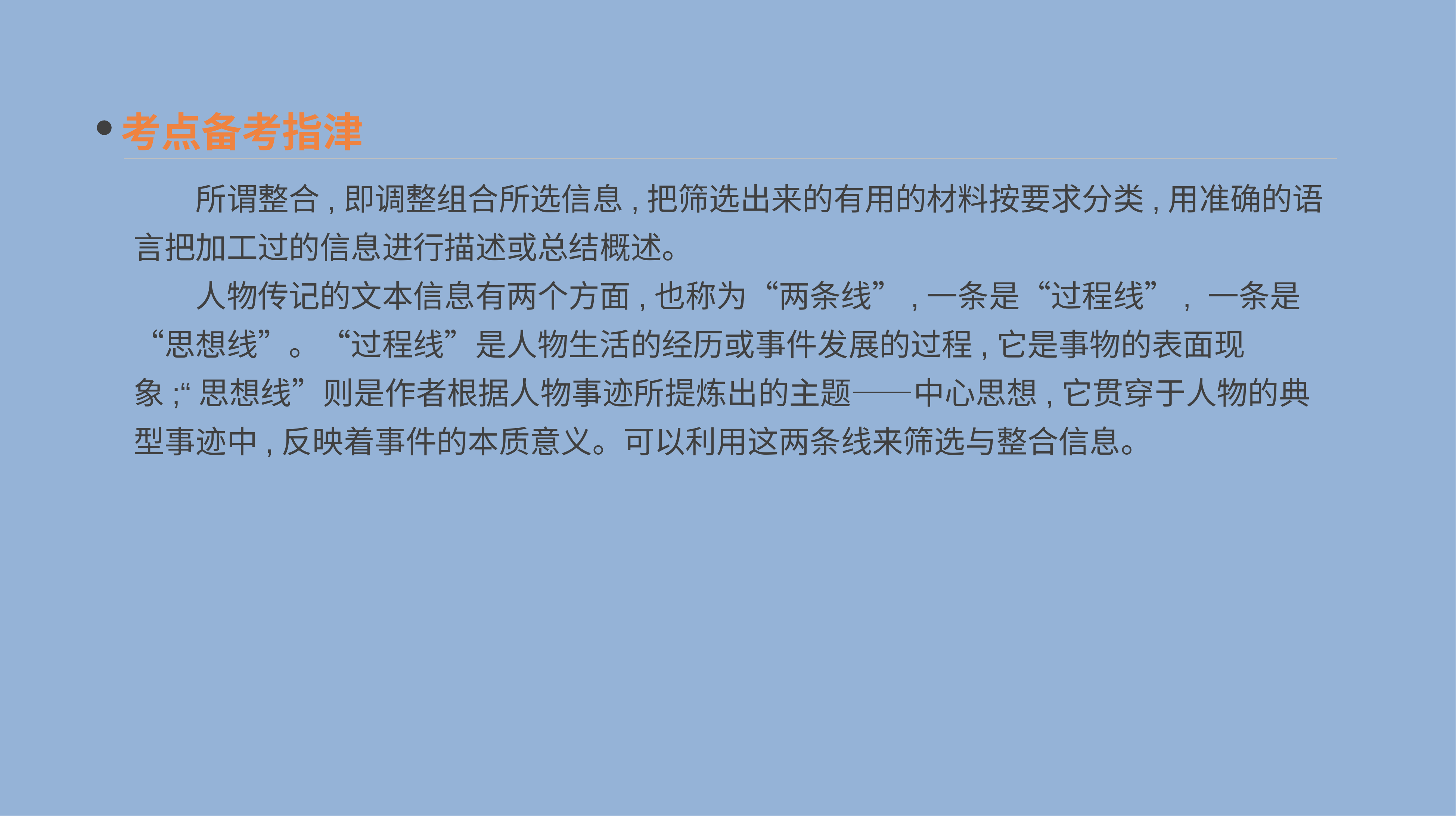

考点备考指津

　　所谓整合,即调整组合所选信息,把筛选出来的有用的材料按要求分类,用准确的语言把加工过的信息进行描述或总结概述。
　　人物传记的文本信息有两个方面,也称为“两条线”,一条是“过程线”, 一条是“思想线”。“过程线”是人物生活的经历或事件发展的过程,它是事物的表面现象;“思想线”则是作者根据人物事迹所提炼出的主题——中心思想,它贯穿于人物的典型事迹中,反映着事件的本质意义。可以利用这两条线来筛选与整合信息。